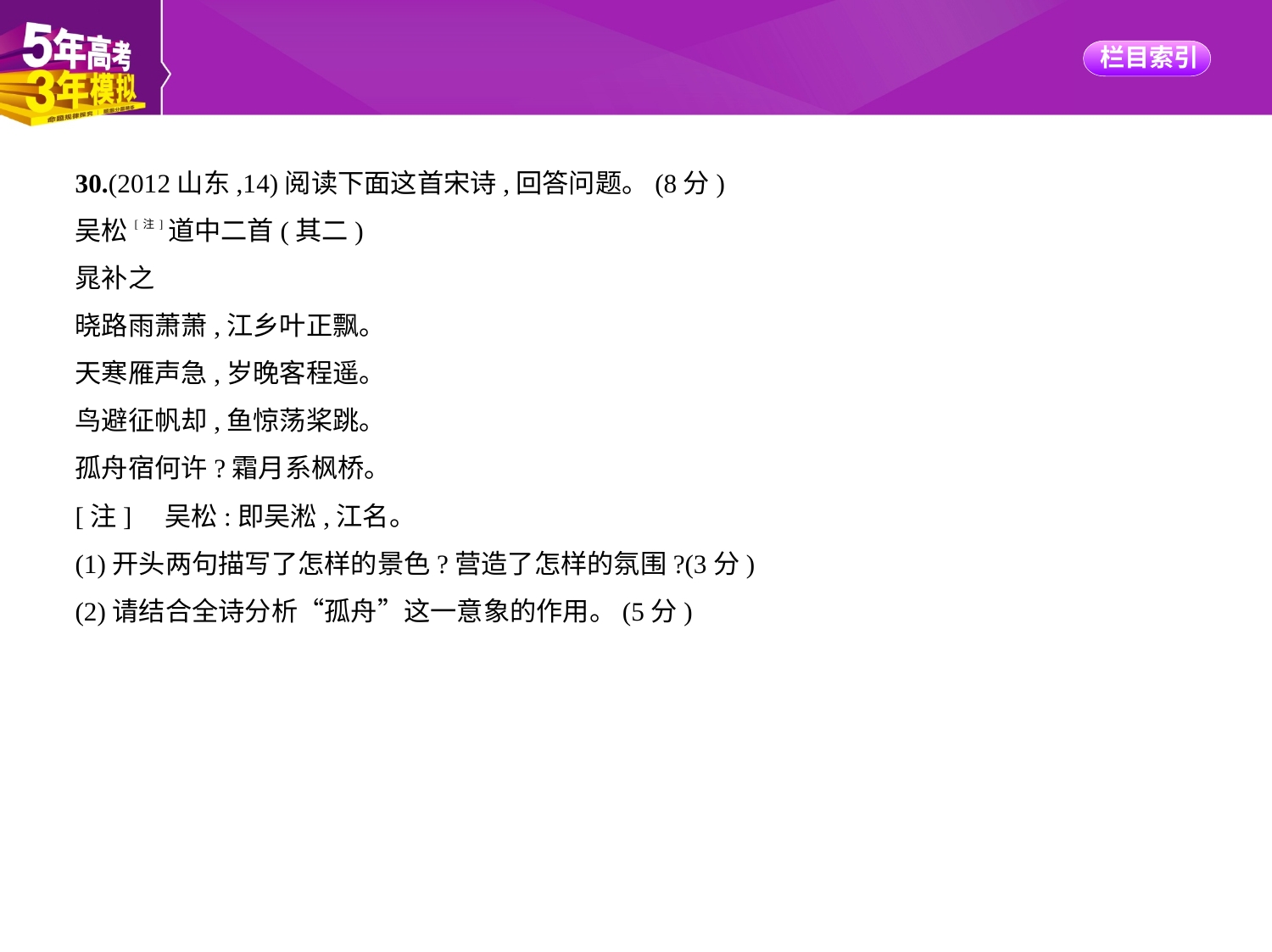

30.(2012山东,14)阅读下面这首宋诗,回答问题。(8分)
吴松[注]道中二首(其二)
晁补之
晓路雨萧萧,江乡叶正飘。
天寒雁声急,岁晚客程遥。
鸟避征帆却,鱼惊荡桨跳。
孤舟宿何许?霜月系枫桥。
[注]    吴松:即吴淞,江名。
(1)开头两句描写了怎样的景色?营造了怎样的氛围?(3分)
(2)请结合全诗分析“孤舟”这一意象的作用。(5分)